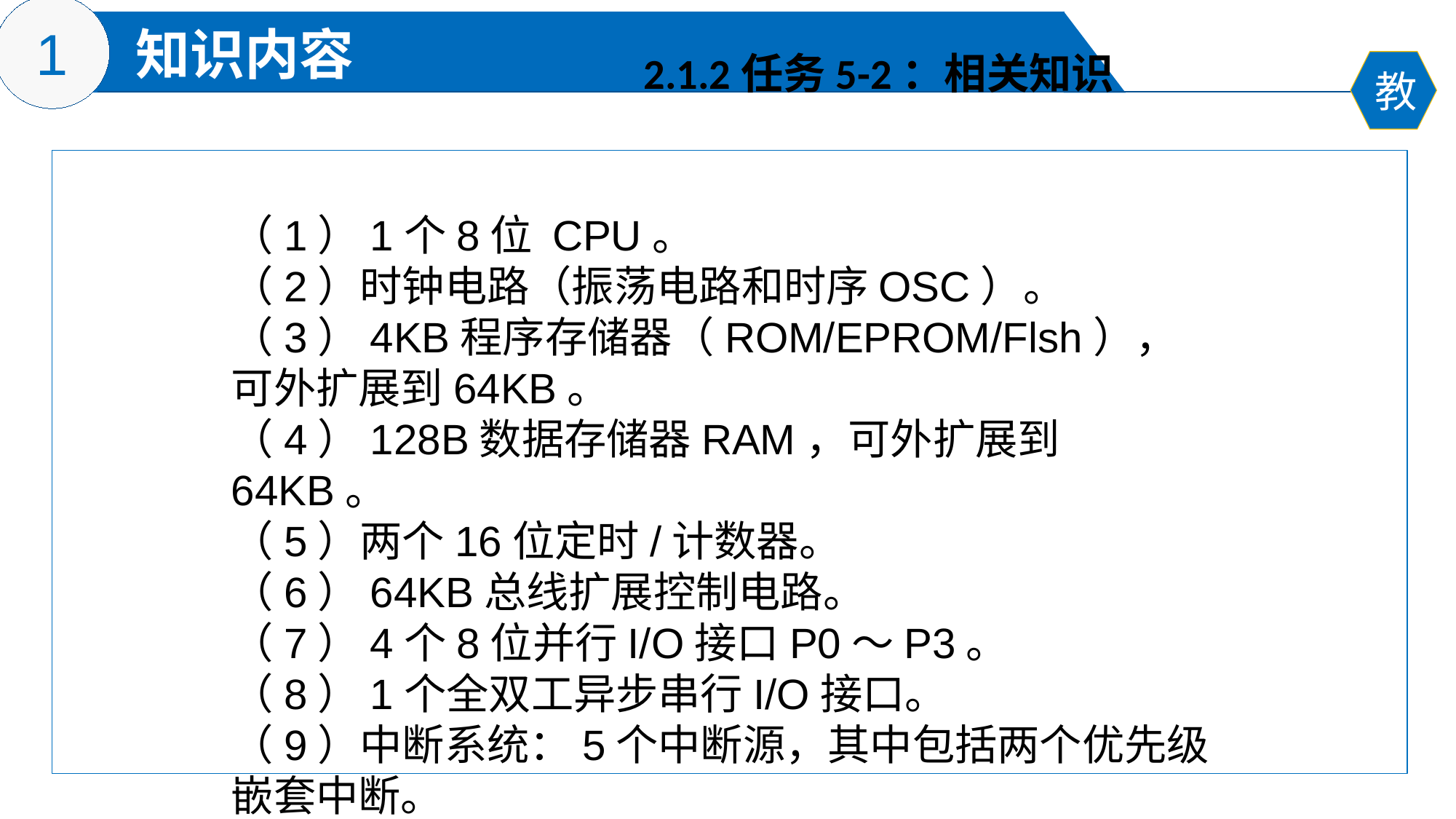

2.1.2任务5-2：相关知识
（1）1个8位 CPU。
（2）时钟电路（振荡电路和时序OSC）。
（3）4KB程序存储器（ROM/EPROM/Flsh），可外扩展到64KB。
（4）128B数据存储器RAM，可外扩展到64KB。
（5）两个16位定时/计数器。
（6）64KB总线扩展控制电路。
（7）4个8位并行I/O接口P0～P3。
（8）1个全双工异步串行I/O接口。
（9）中断系统：5个中断源，其中包括两个优先级嵌套中断。